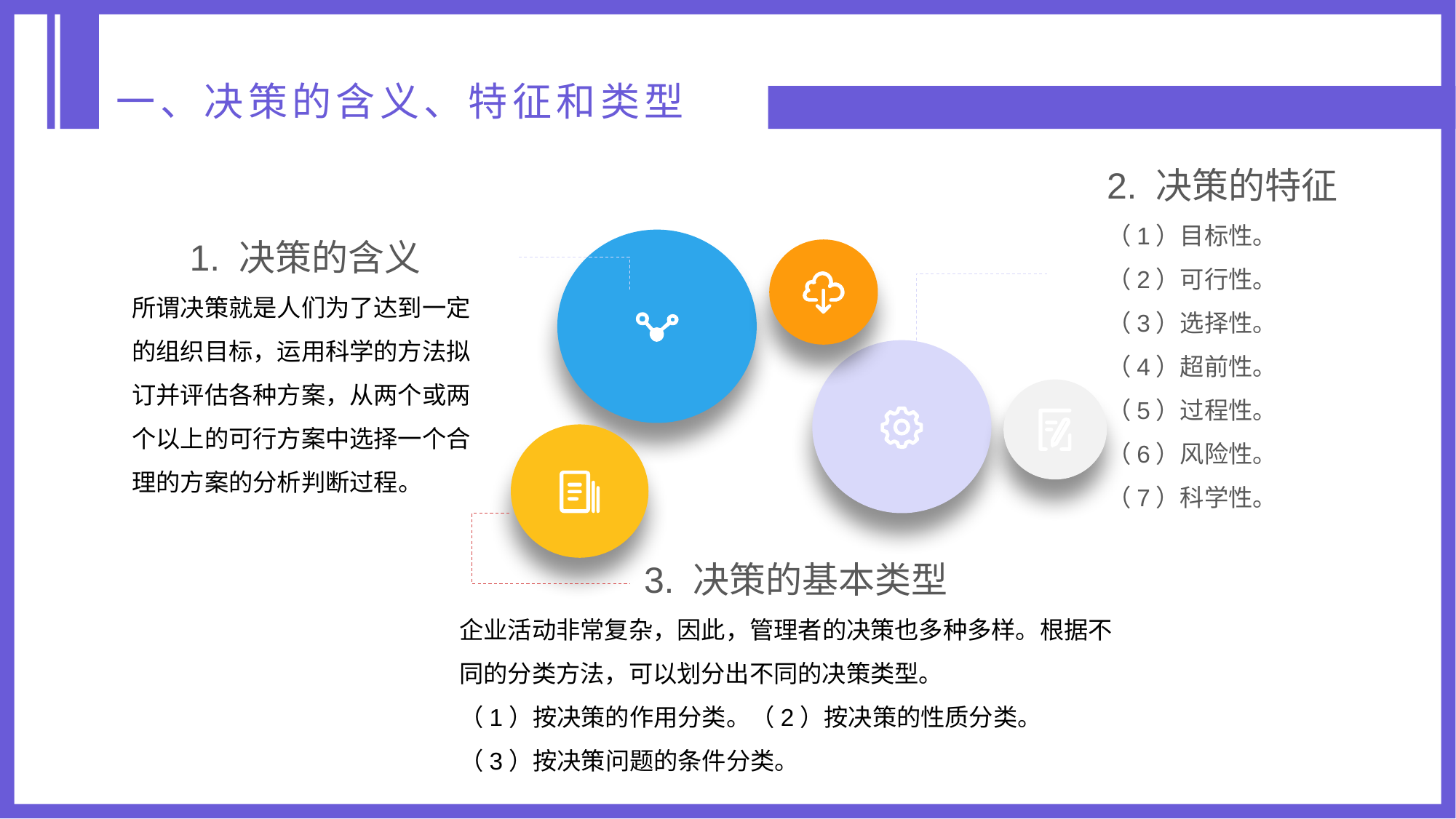

一、决策的含义、特征和类型
2. 决策的特征
（1）目标性。
（2）可行性。
（3）选择性。
（4）超前性。
（5）过程性。
（6）风险性。
（7）科学性。
1. 决策的含义
所谓决策就是人们为了达到一定的组织目标，运用科学的方法拟订并评估各种方案，从两个或两个以上的可行方案中选择一个合理的方案的分析判断过程。

3. 决策的基本类型
企业活动非常复杂，因此，管理者的决策也多种多样。根据不同的分类方法，可以划分出不同的决策类型。
（1）按决策的作用分类。（2）按决策的性质分类。
（3）按决策问题的条件分类。